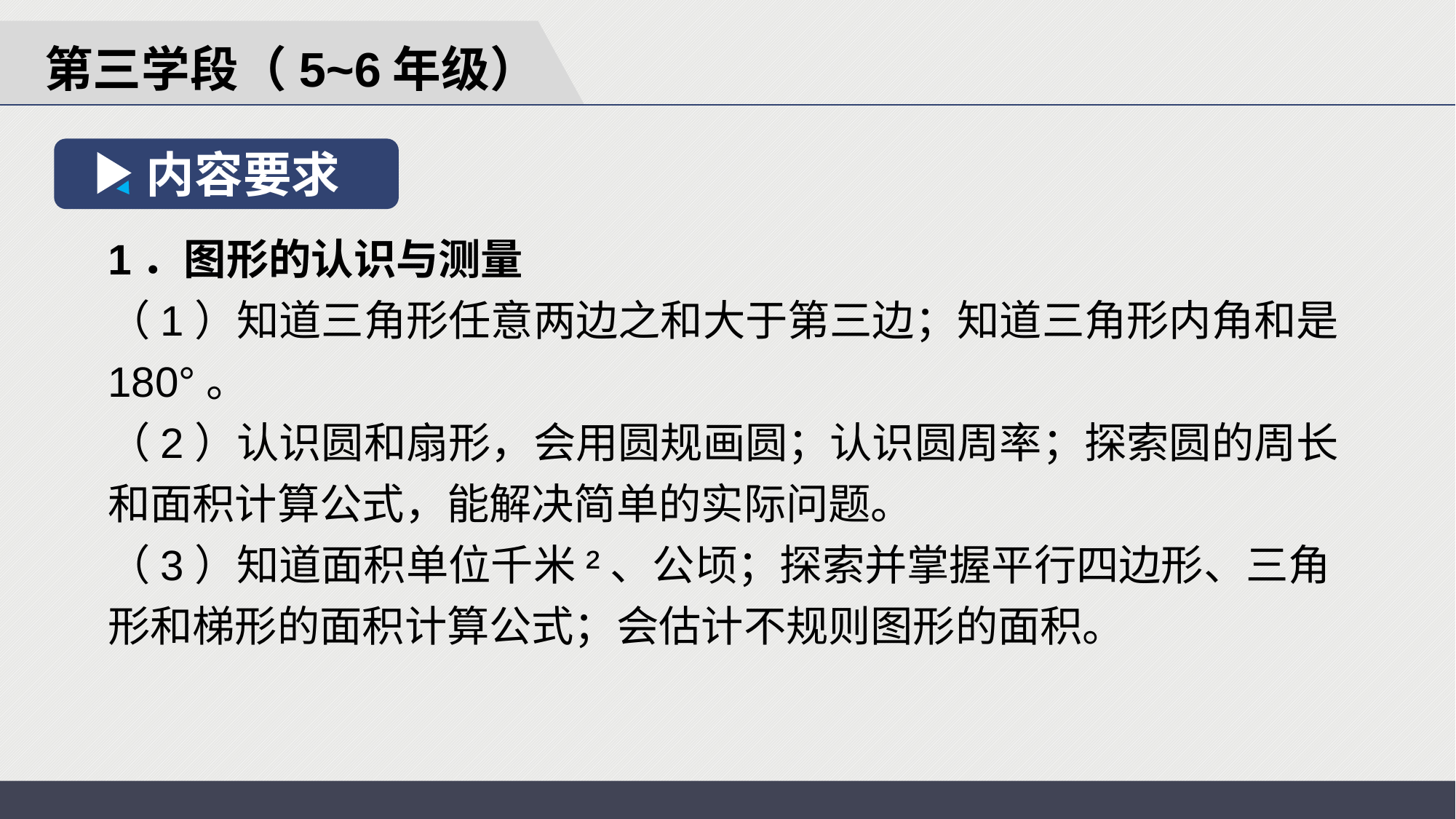

第三学段（5~6年级）
内容要求

1．图形的认识与测量
（1）知道三角形任意两边之和大于第三边；知道三角形内角和是180°。
（2）认识圆和扇形，会用圆规画圆；认识圆周率；探索圆的周长和面积计算公式，能解决简单的实际问题。
（3）知道面积单位千米²、公顷；探索并掌握平行四边形、三角形和梯形的面积计算公式；会估计不规则图形的面积。